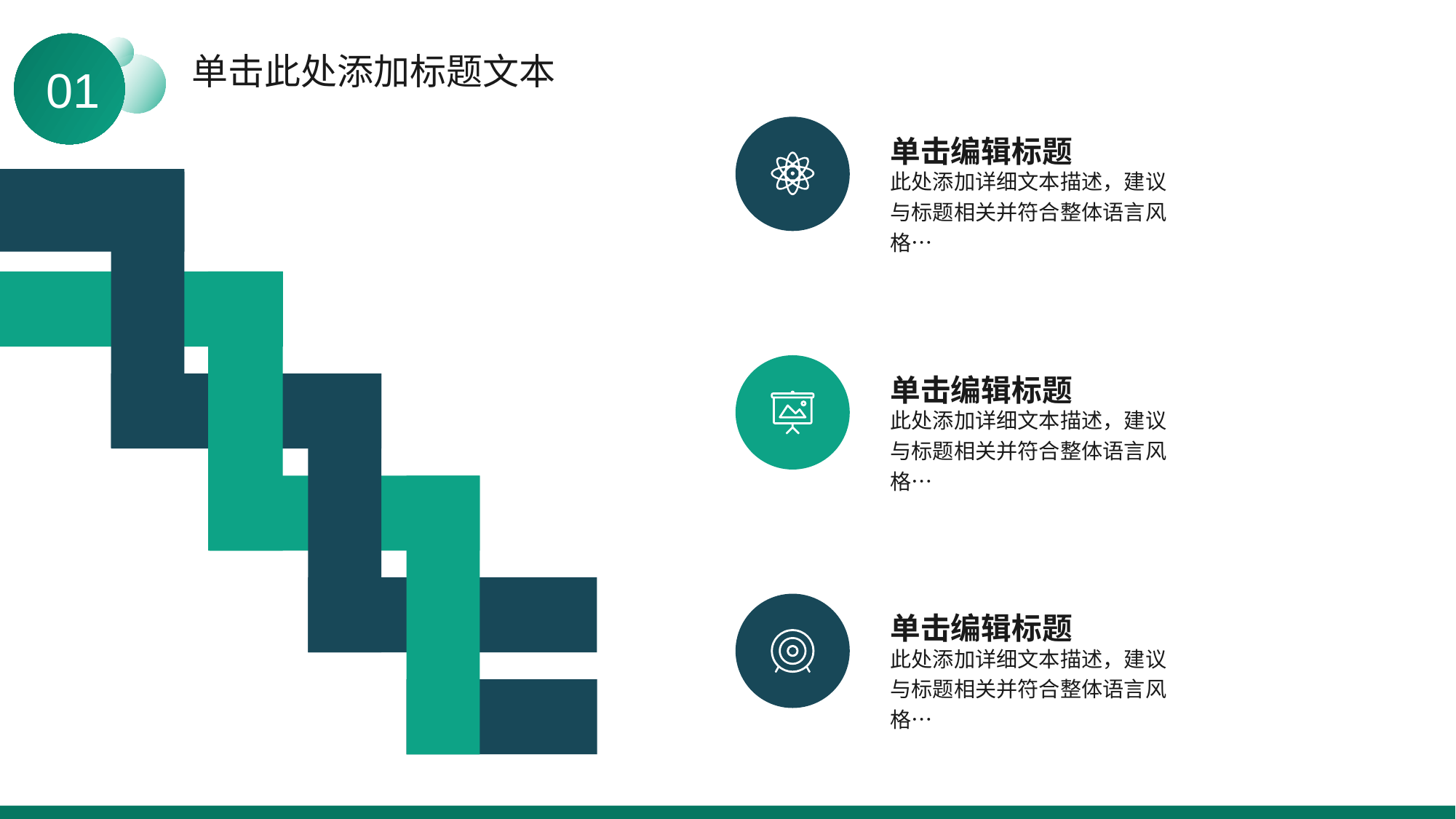

单击此处添加标题文本
01

单击编辑标题

此处添加详细文本描述，建议与标题相关并符合整体语言风格…

单击编辑标题

此处添加详细文本描述，建议与标题相关并符合整体语言风格…

单击编辑标题

此处添加详细文本描述，建议与标题相关并符合整体语言风格…